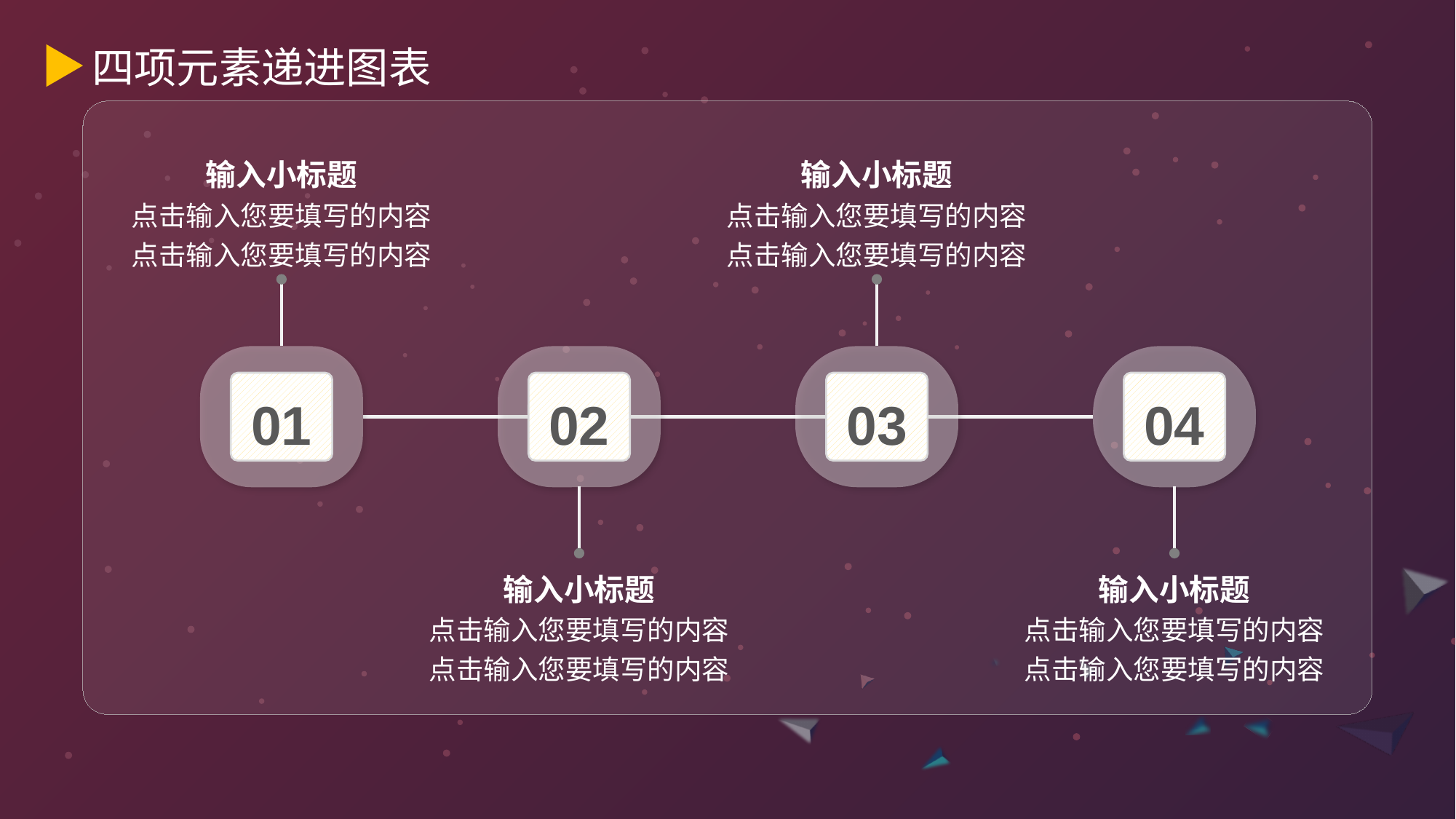

四项元素递进图表

输入小标题
点击输入您要填写的内容
点击输入您要填写的内容

输入小标题
点击输入您要填写的内容
点击输入您要填写的内容

01

02

03

04

输入小标题
点击输入您要填写的内容
点击输入您要填写的内容

输入小标题
点击输入您要填写的内容
点击输入您要填写的内容